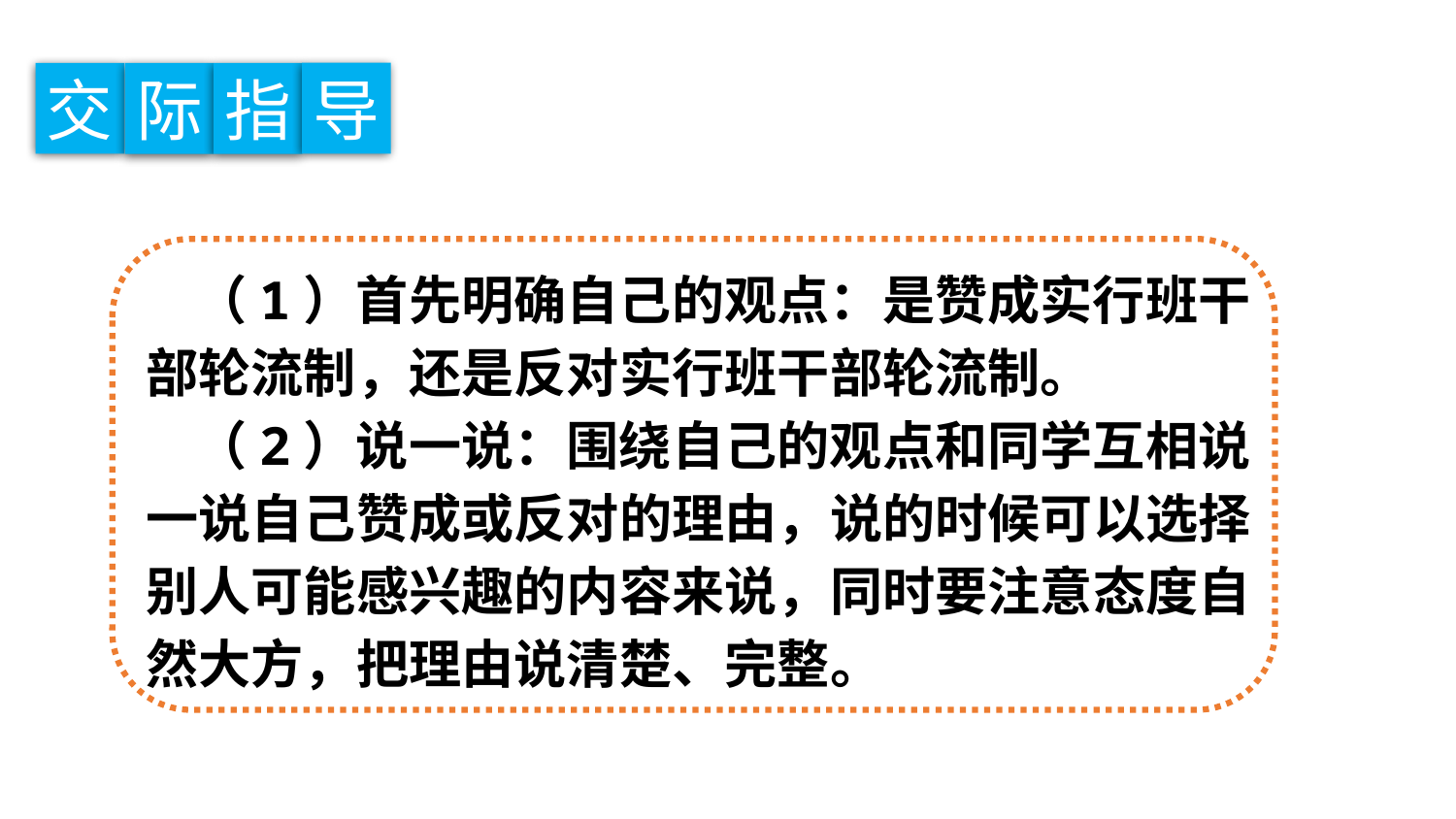

导
交
际
指

   （1）首先明确自己的观点：是赞成实行班干部轮流制，还是反对实行班干部轮流制。
   （2）说一说：围绕自己的观点和同学互相说一说自己赞成或反对的理由，说的时候可以选择别人可能感兴趣的内容来说，同时要注意态度自然大方，把理由说清楚、完整。